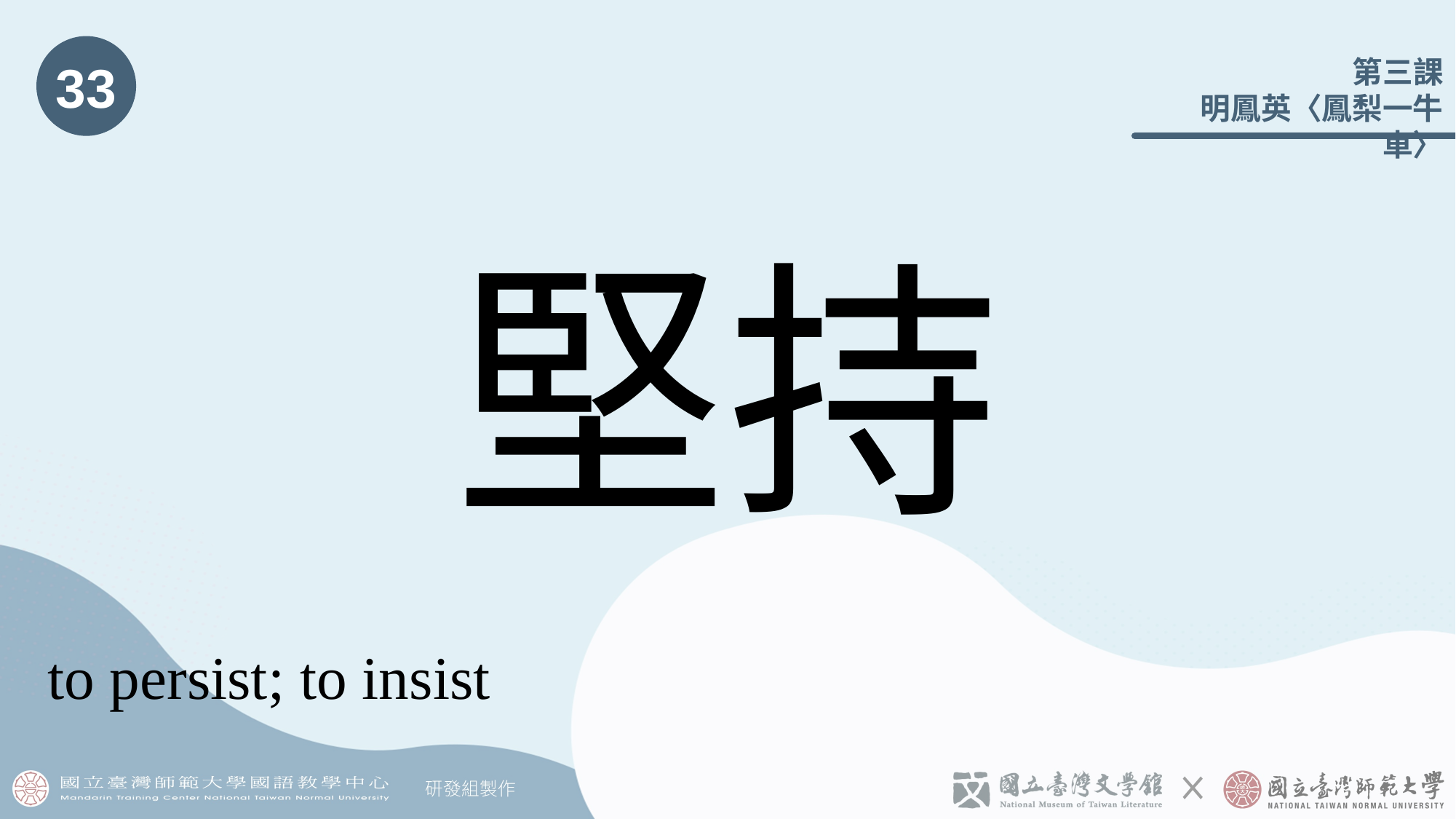

33
# 堅持
to persist; to insist